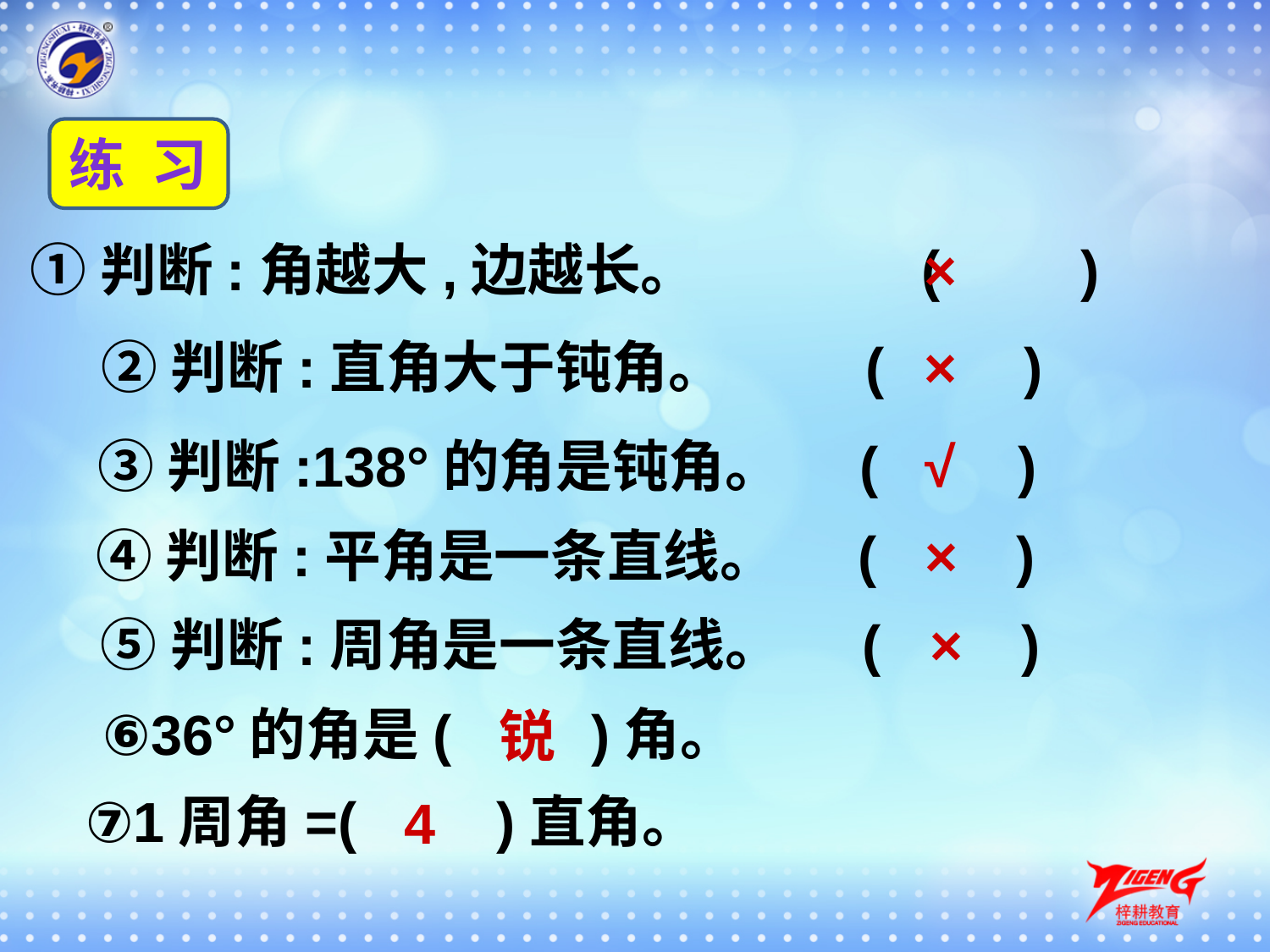

练  习
①判断:角越大,边越长。	         (　　)
×
②判断:直角大于钝角。	         (　　)
×
③判断:138°的角是钝角。	(　　)
√
④判断:平角是一条直线。  	(　　)
×
⑤判断:周角是一条直线。 	(　　)
×
⑥36°的角是(　　)角。
锐
⑦1周角=(　　)直角。
4